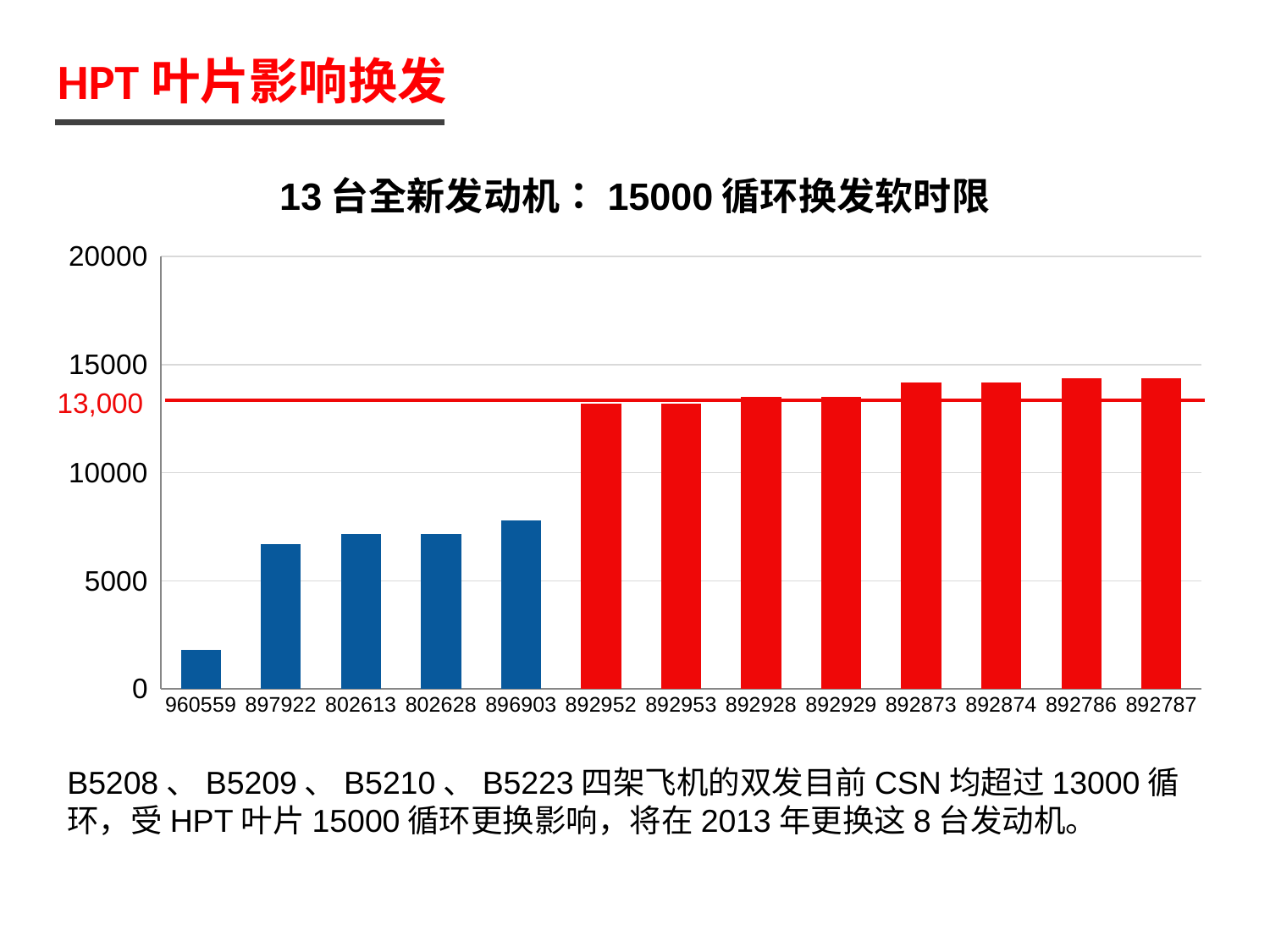

HPT叶片影响换发

### Chart: 13台全新发动机：15000循环换发软时限

| Category | 系列 2 |
|---|---|
| 960559 | 1798.0 |
| 897922 | 6700.0 |
| 802613 | 7148.0 |
| 802628 | 7148.0 |
| 896903 | 7801.0 |
| 892952 | 13197.0 |
| 892953 | 13197.0 |
| 892928 | 13492.0 |
| 892929 | 13492.0 |
| 892873 | 14169.0 |
| 892874 | 14169.0 |
| 892786 | 14372.0 |
| 892787 | 14372.0 |
13,000
B5208、B5209、B5210、B5223四架飞机的双发目前CSN均超过13000循环，受HPT叶片15000循环更换影响，将在2013年更换这8台发动机。